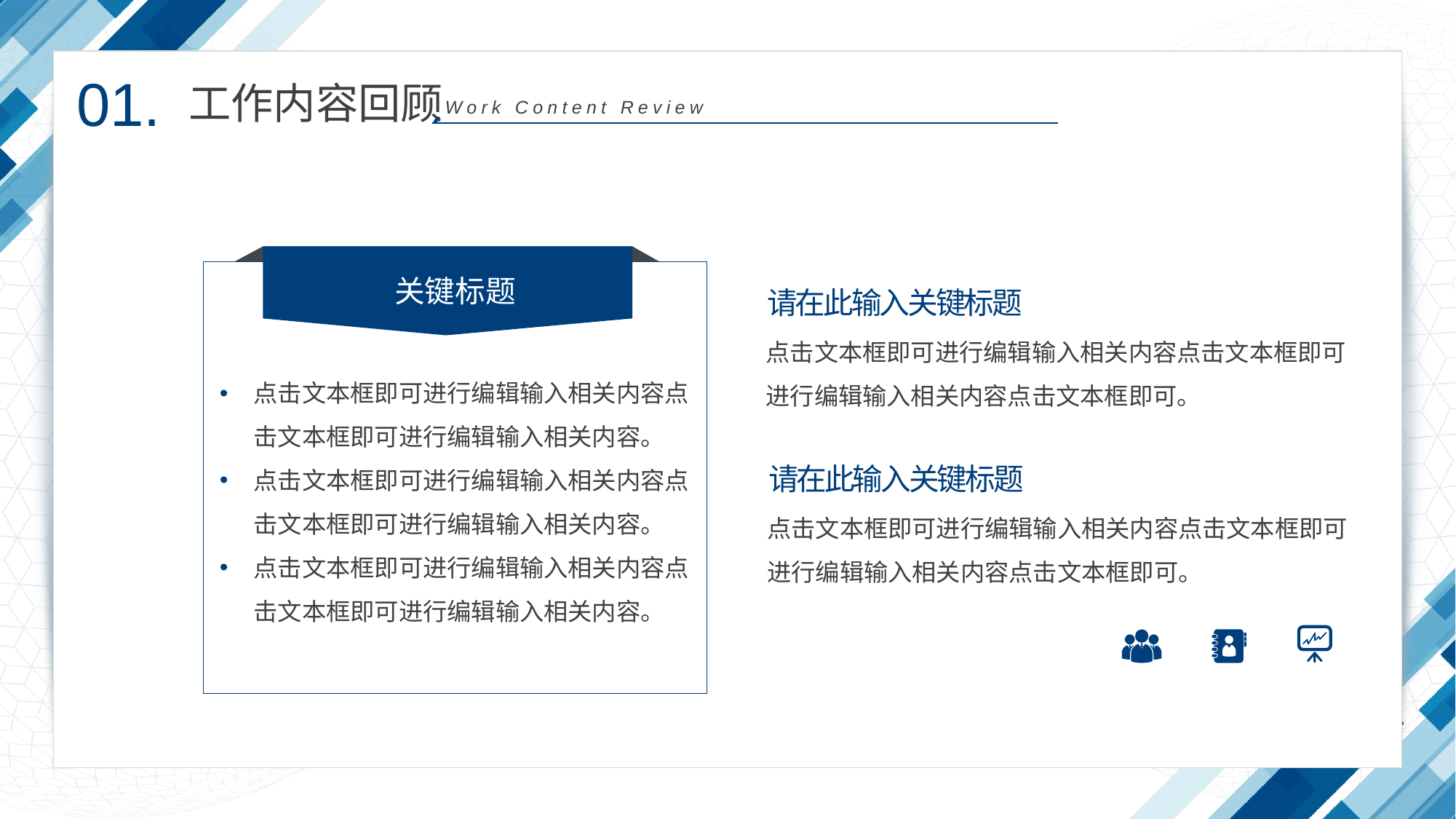

01.
工作内容回顾
Work Content Review

关键标题
点击文本框即可进行编辑输入相关内容点击文本框即可进行编辑输入相关内容。
点击文本框即可进行编辑输入相关内容点击文本框即可进行编辑输入相关内容。
点击文本框即可进行编辑输入相关内容点击文本框即可进行编辑输入相关内容。
请在此输入关键标题
点击文本框即可进行编辑输入相关内容点击文本框即可进行编辑输入相关内容点击文本框即可。
请在此输入关键标题
点击文本框即可进行编辑输入相关内容点击文本框即可进行编辑输入相关内容点击文本框即可。